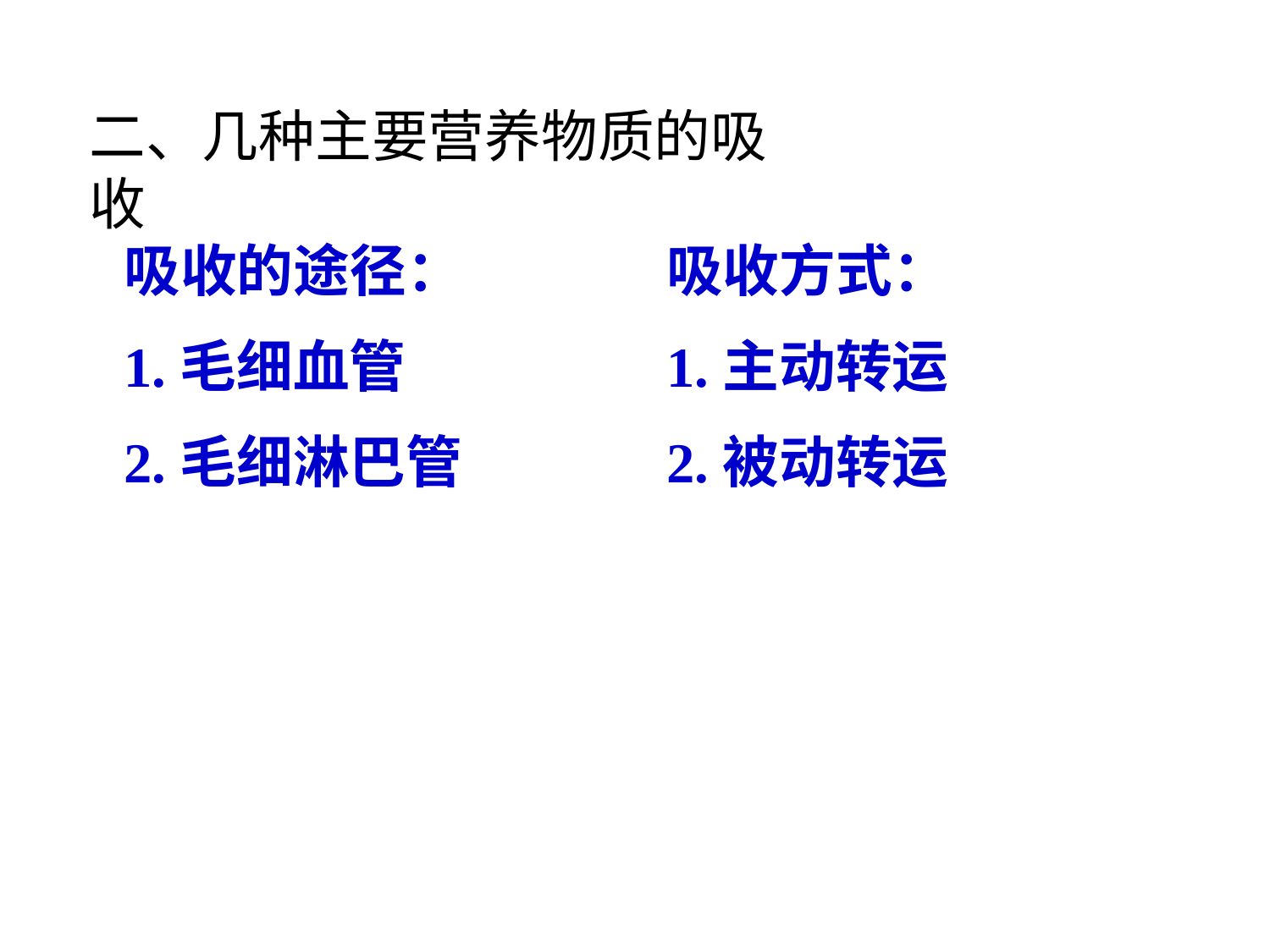

二、几种主要营养物质的吸收
吸收的途径：
1.毛细血管
2.毛细淋巴管
吸收方式：
1.主动转运
2.被动转运